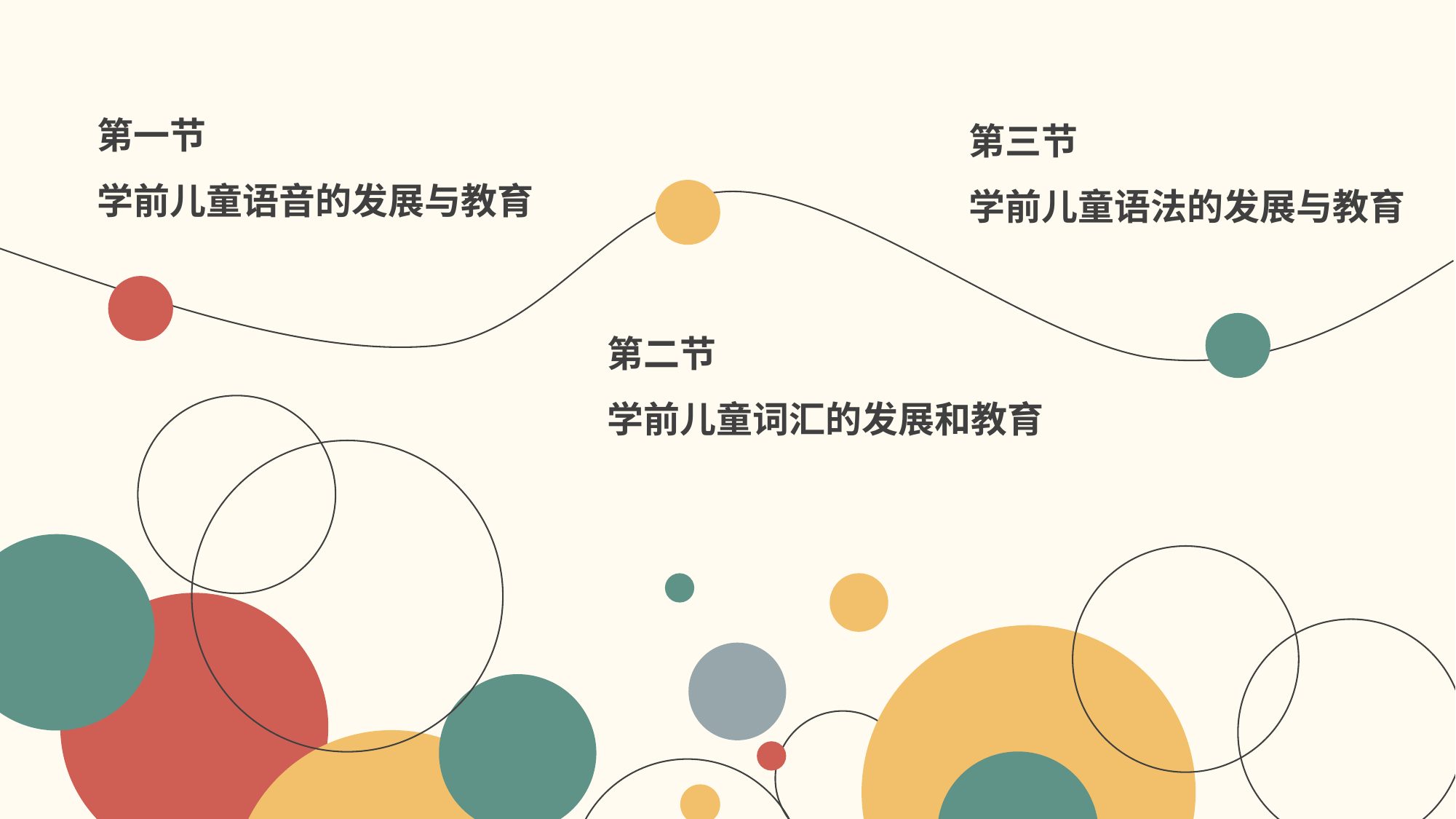

第一节
学前儿童语音的发展与教育
第三节
学前儿童语法的发展与教育

第二节
学前儿童词汇的发展和教育